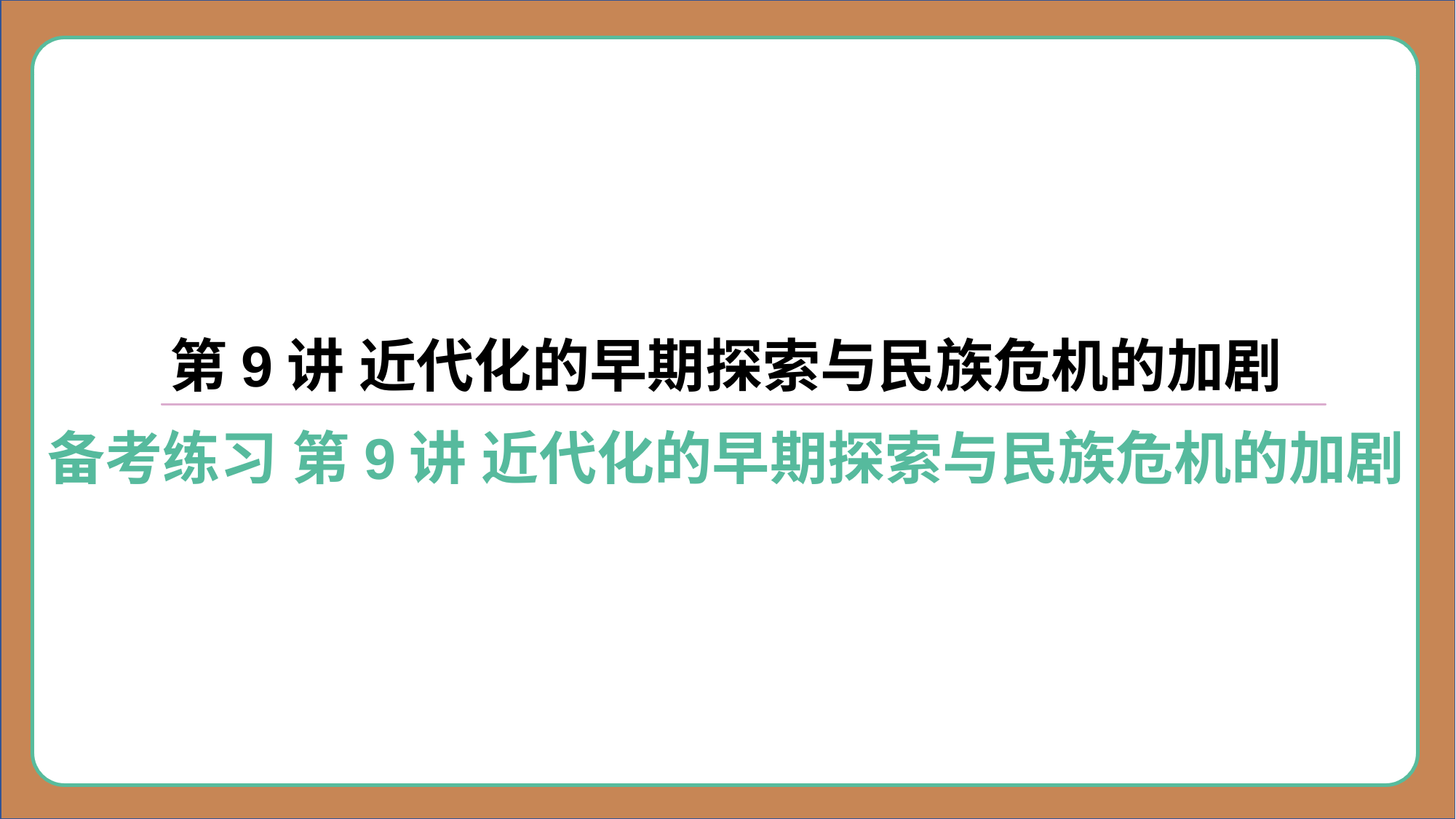

第9讲 近代化的早期探索与民族危机的加剧
备考练习 第9讲 近代化的早期探索与民族危机的加剧